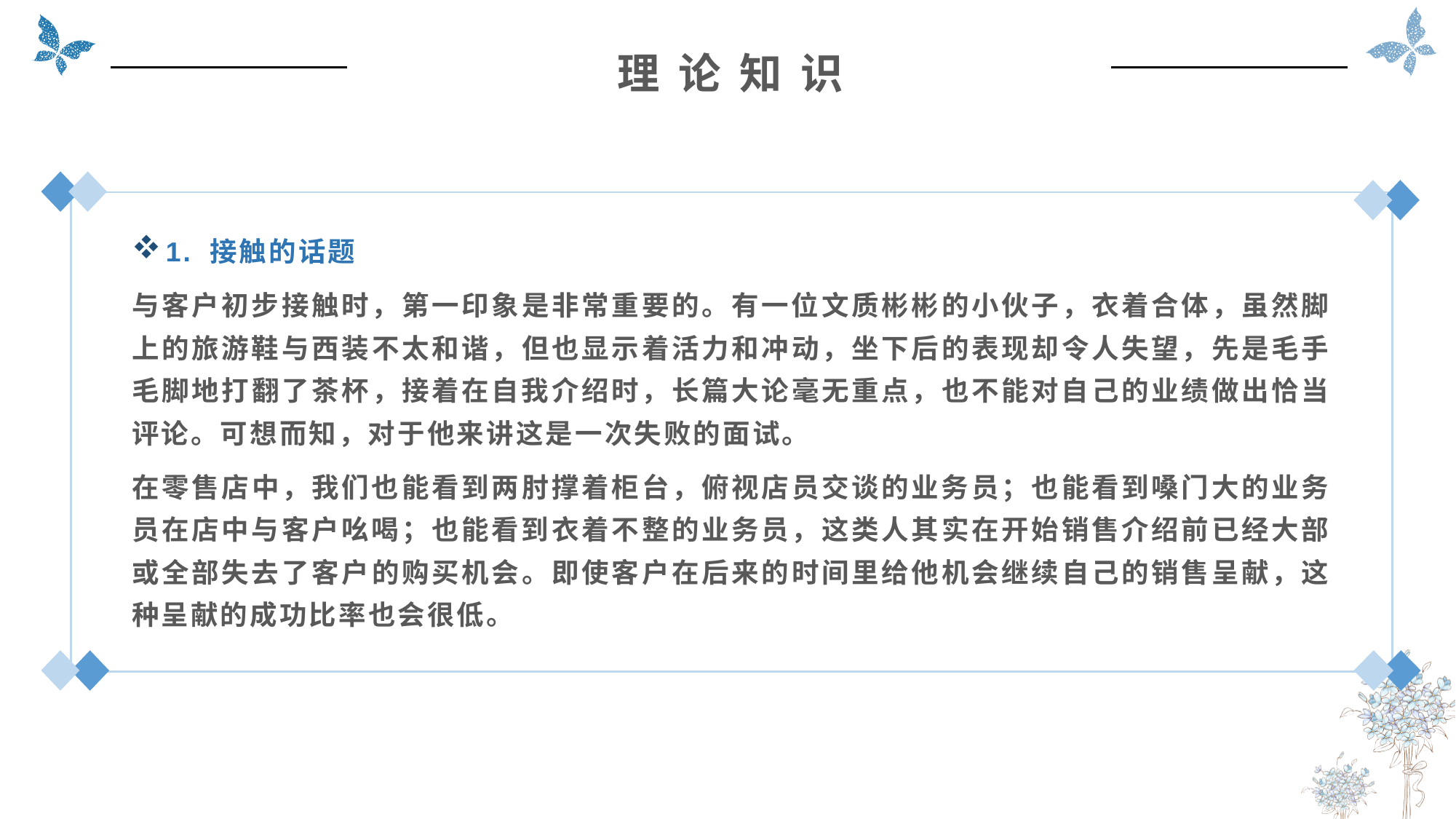

理 论 知 识

1. 接触的话题
与客户初步接触时，第一印象是非常重要的。有一位文质彬彬的小伙子，衣着合体，虽然脚上的旅游鞋与西装不太和谐，但也显示着活力和冲动，坐下后的表现却令人失望，先是毛手毛脚地打翻了茶杯，接着在自我介绍时，长篇大论毫无重点，也不能对自己的业绩做出恰当评论。可想而知，对于他来讲这是一次失败的面试。
在零售店中，我们也能看到两肘撑着柜台，俯视店员交谈的业务员；也能看到嗓门大的业务员在店中与客户吆喝；也能看到衣着不整的业务员，这类人其实在开始销售介绍前已经大部或全部失去了客户的购买机会。即使客户在后来的时间里给他机会继续自己的销售呈献，这种呈献的成功比率也会很低。